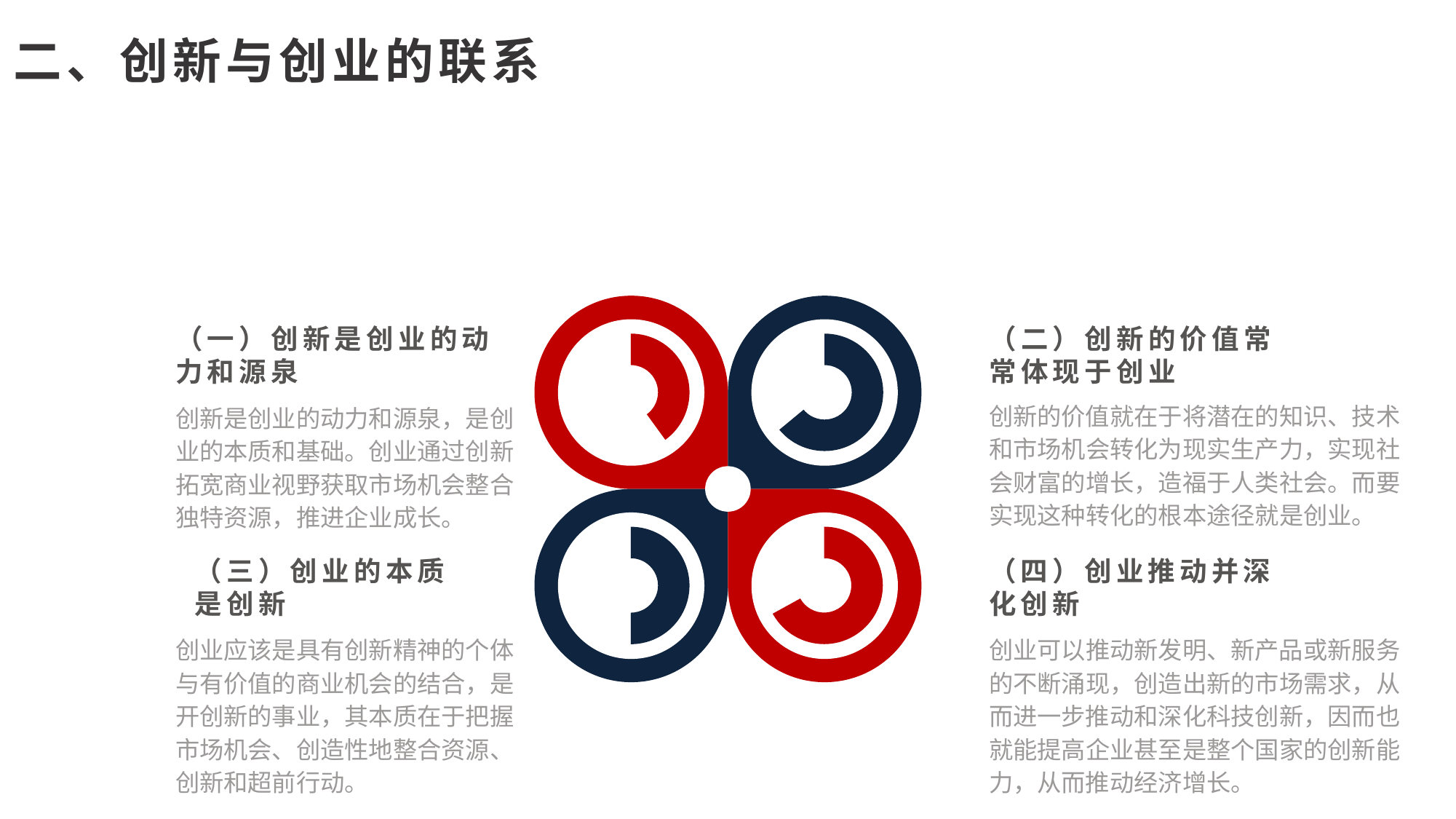

二、创新与创业的联系

（一）创新是创业的动力和源泉
创新是创业的动力和源泉，是创业的本质和基础。创业通过创新拓宽商业视野获取市场机会整合独特资源，推进企业成长。
（二）创新的价值常常体现于创业
创新的价值就在于将潜在的知识、技术和市场机会转化为现实生产力，实现社会财富的增长，造福于人类社会。而要实现这种转化的根本途径就是创业。
（三）创业的本质是创新
创业应该是具有创新精神的个体与有价值的商业机会的结合，是开创新的事业，其本质在于把握市场机会、创造性地整合资源、创新和超前行动。
（四）创业推动并深化创新
创业可以推动新发明、新产品或新服务的不断涌现，创造出新的市场需求，从而进一步推动和深化科技创新，因而也就能提高企业甚至是整个国家的创新能力，从而推动经济增长。